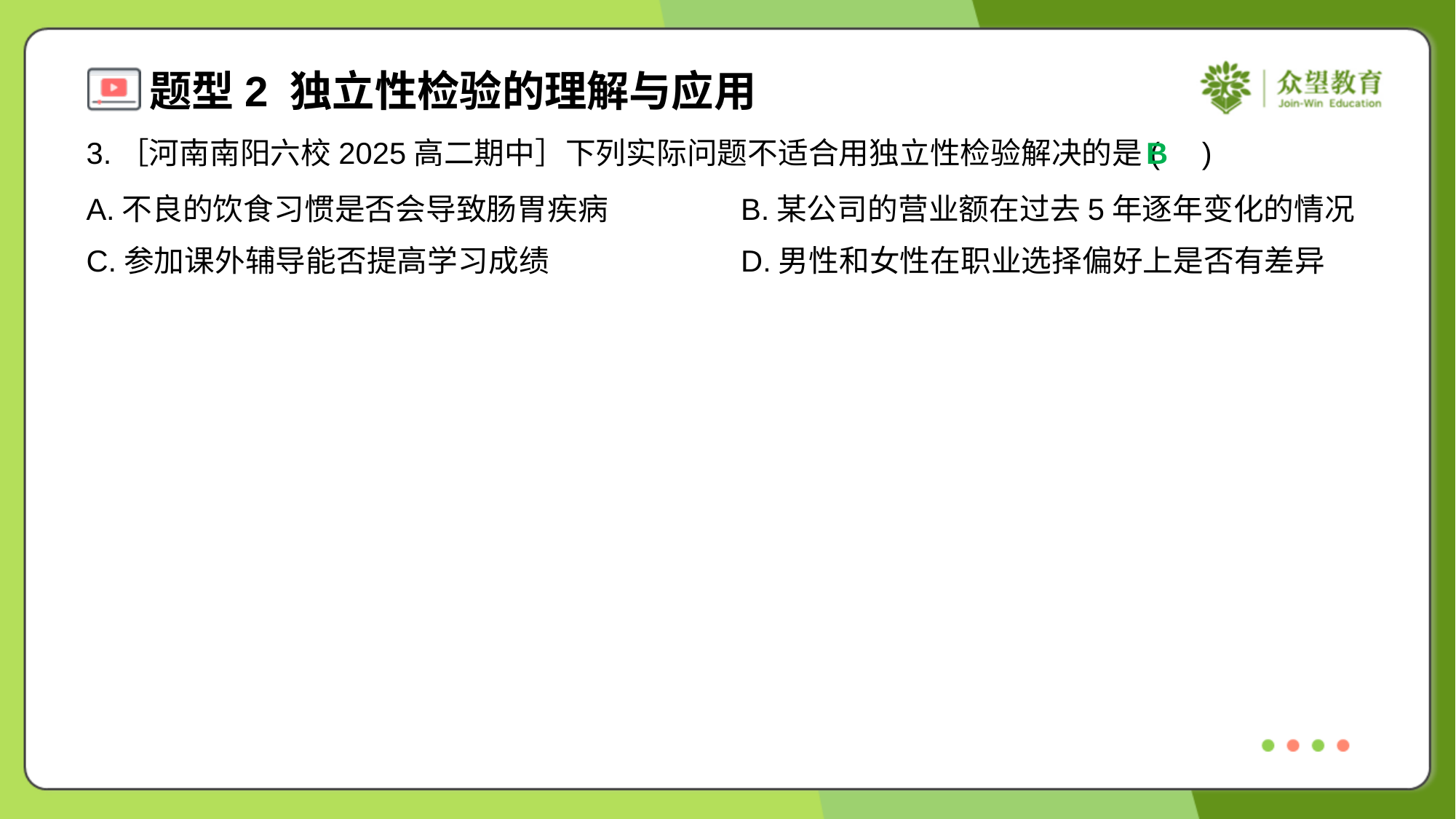

3.［河南南阳六校2025高二期中］下列实际问题不适合用独立性检验解决的是(     )
B
A.不良的饮食习惯是否会导致肠胃疾病	B.某公司的营业额在过去5年逐年变化的情况
C.参加课外辅导能否提高学习成绩	D.男性和女性在职业选择偏好上是否有差异